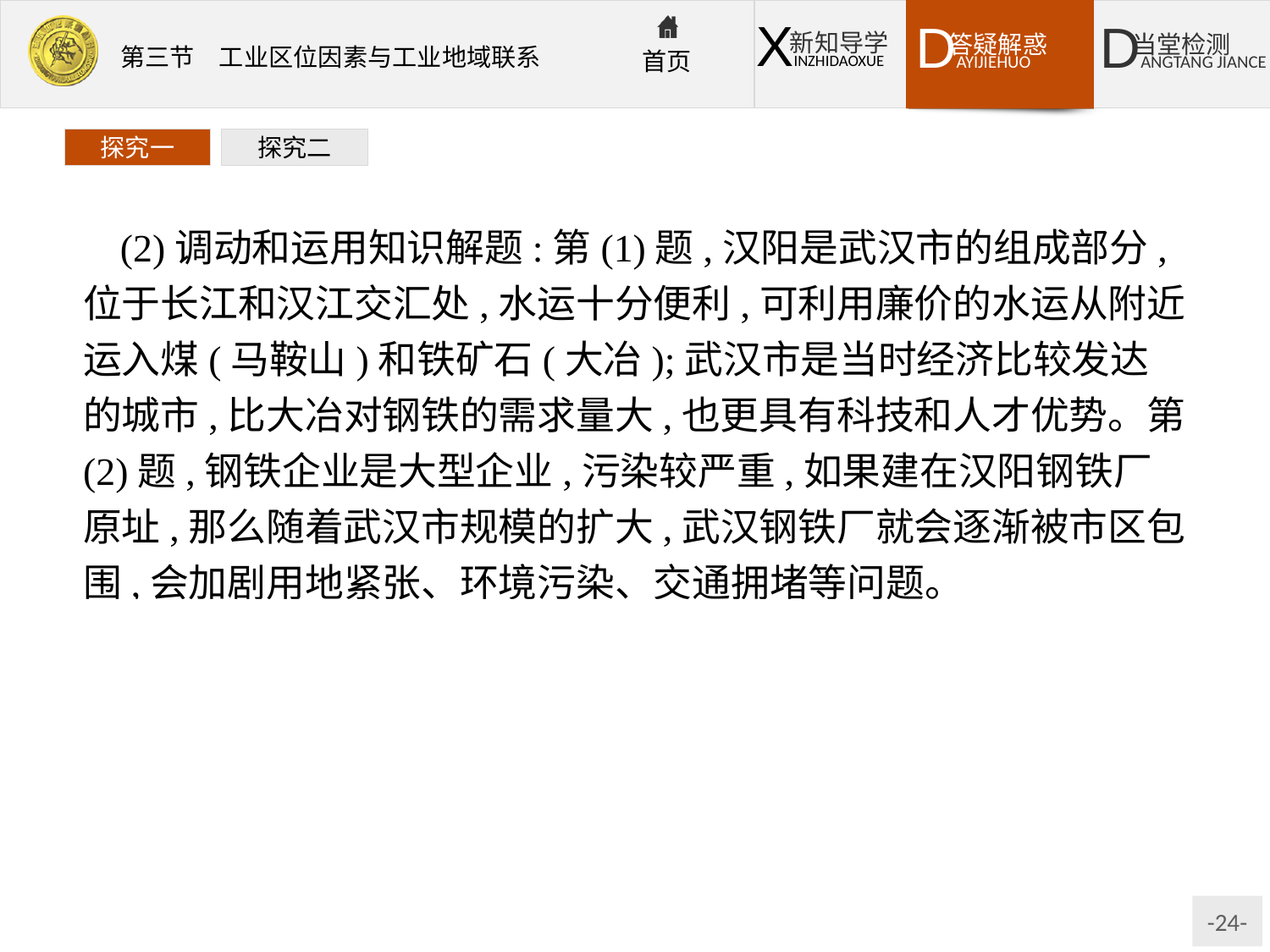

探究一
探究二
(2)调动和运用知识解题:第(1)题,汉阳是武汉市的组成部分,位于长江和汉江交汇处,水运十分便利,可利用廉价的水运从附近运入煤(马鞍山)和铁矿石(大冶);武汉市是当时经济比较发达的城市,比大冶对钢铁的需求量大,也更具有科技和人才优势。第(2)题,钢铁企业是大型企业,污染较严重,如果建在汉阳钢铁厂原址,那么随着武汉市规模的扩大,武汉钢铁厂就会逐渐被市区包围,会加剧用地紧张、环境污染、交通拥堵等问题。
答案(1)接近市场(枪炮厂);有技术、人才优势;水运(交通)更加便利,接近燃料地(煤矿)。
(2)城市用地紧张;环境污染;交通拥挤。